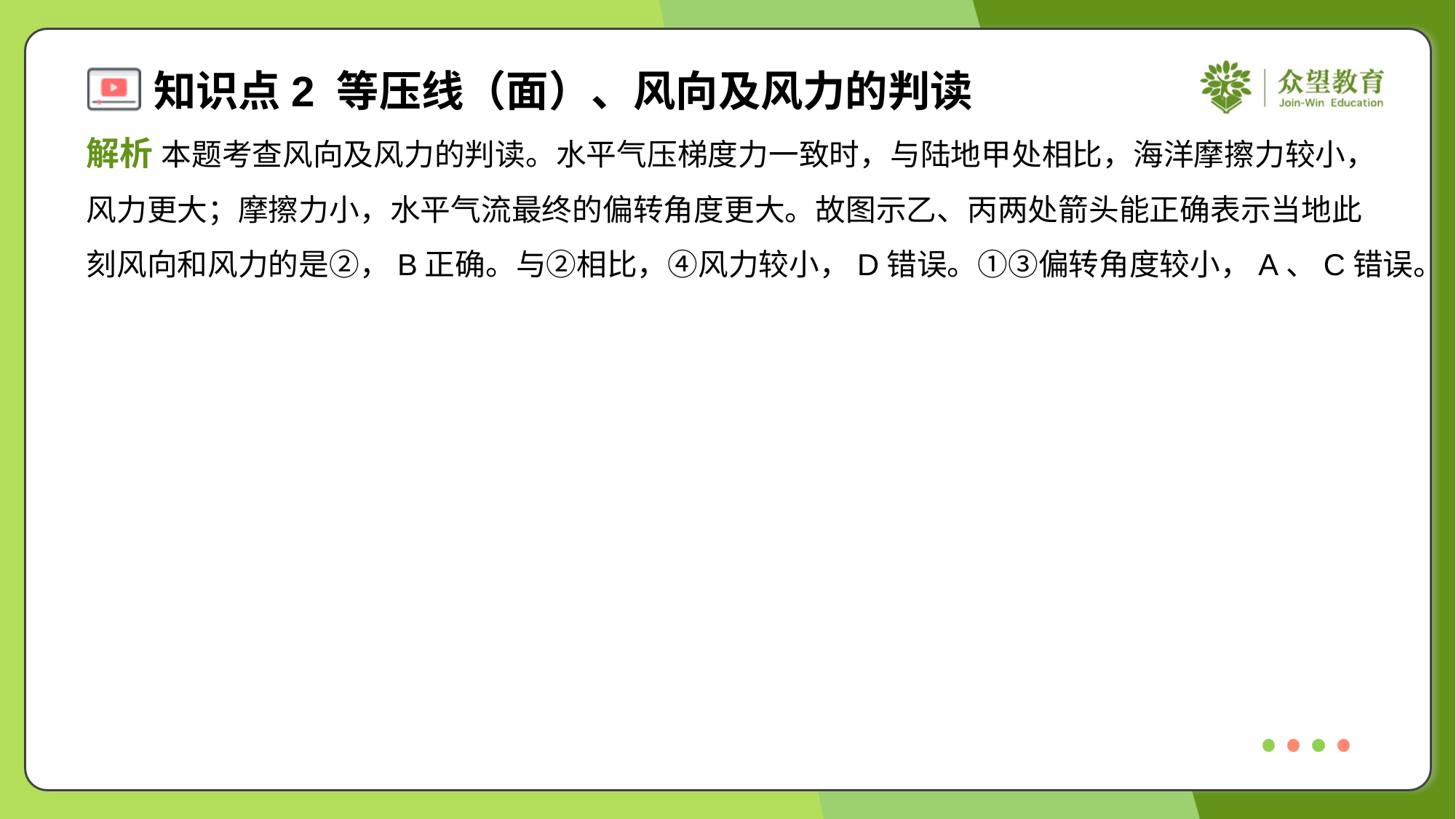

解析 本题考查风向及风力的判读。水平气压梯度力一致时，与陆地甲处相比，海洋摩擦力较小，
风力更大；摩擦力小，水平气流最终的偏转角度更大。故图示乙、丙两处箭头能正确表示当地此
刻风向和风力的是②，B正确。与②相比，④风力较小，D错误。①③偏转角度较小，A、C错误。